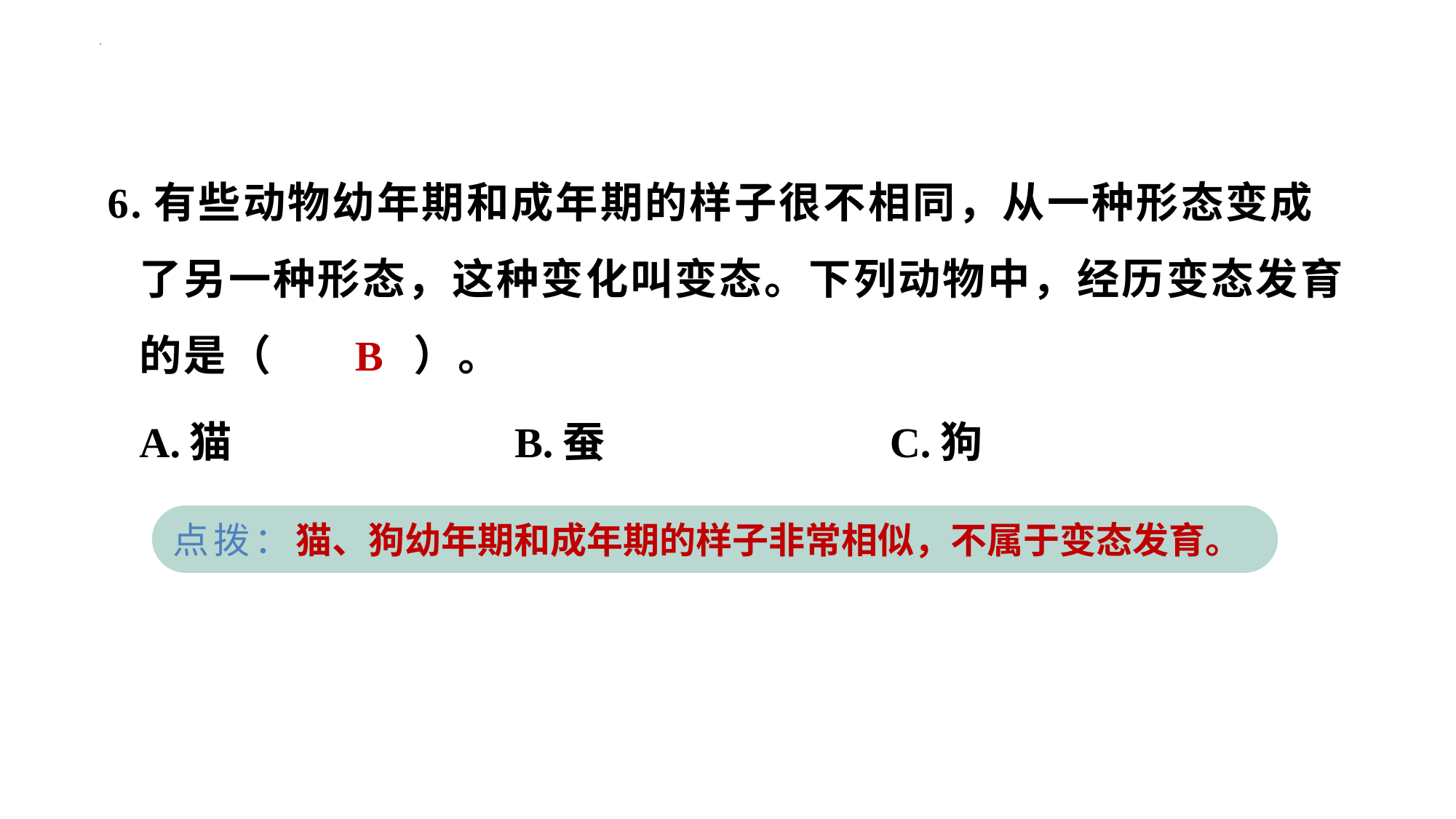

6.有些动物幼年期和成年期的样子很不相同，从一种形态变成了另一种形态，这种变化叫变态。下列动物中，经历变态发育的是（　B　）。
B
| A.猫 | B.蚕 | C.狗 |
| --- | --- | --- |
点拨：猫、狗幼年期和成年期的样子非常相似，不属于变态发育。